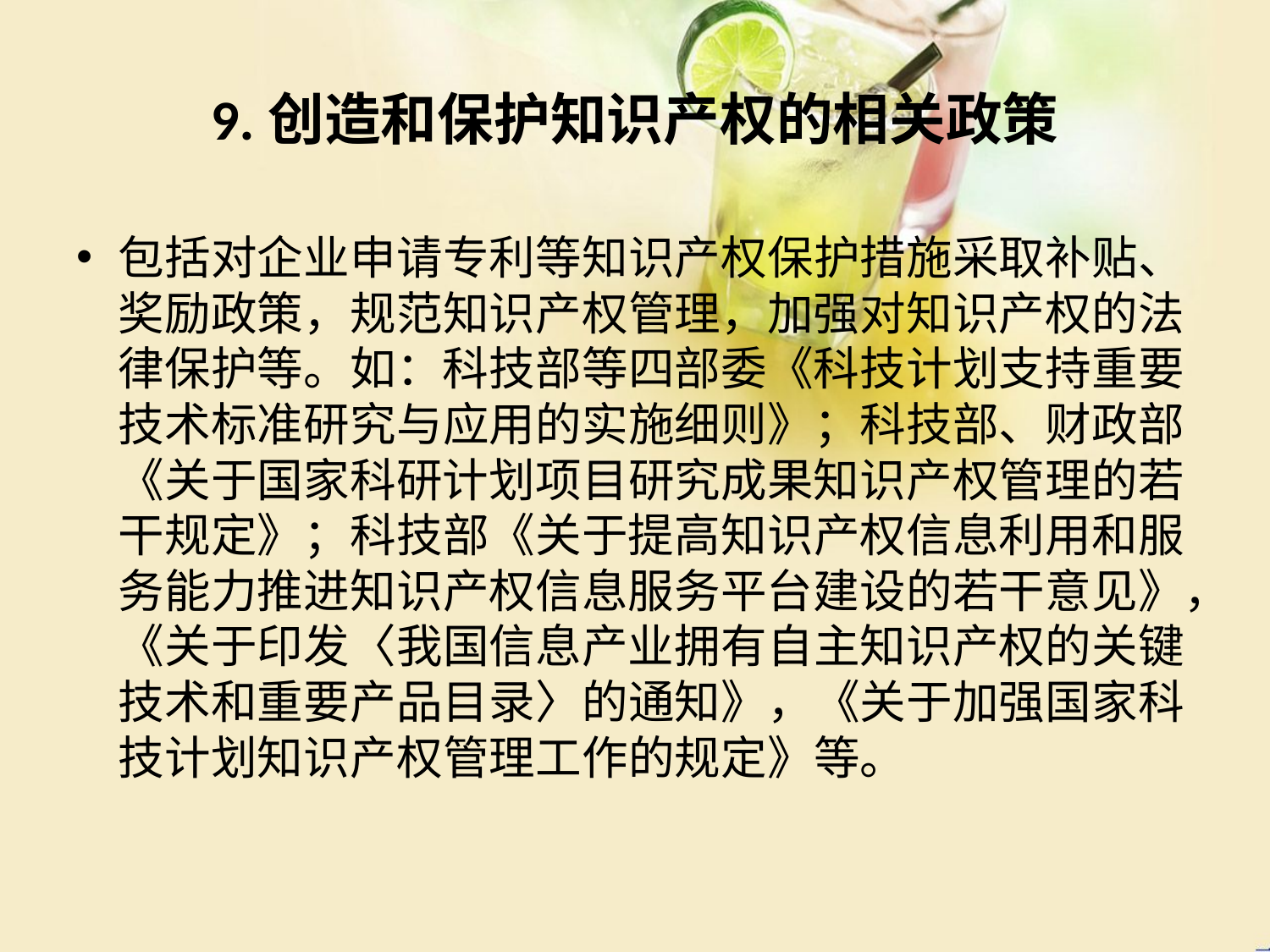

# 9.创造和保护知识产权的相关政策
包括对企业申请专利等知识产权保护措施采取补贴、奖励政策，规范知识产权管理，加强对知识产权的法律保护等。如：科技部等四部委《科技计划支持重要技术标准研究与应用的实施细则》；科技部、财政部《关于国家科研计划项目研究成果知识产权管理的若干规定》；科技部《关于提高知识产权信息利用和服务能力推进知识产权信息服务平台建设的若干意见》，《关于印发〈我国信息产业拥有自主知识产权的关键技术和重要产品目录〉的通知》，《关于加强国家科技计划知识产权管理工作的规定》等。